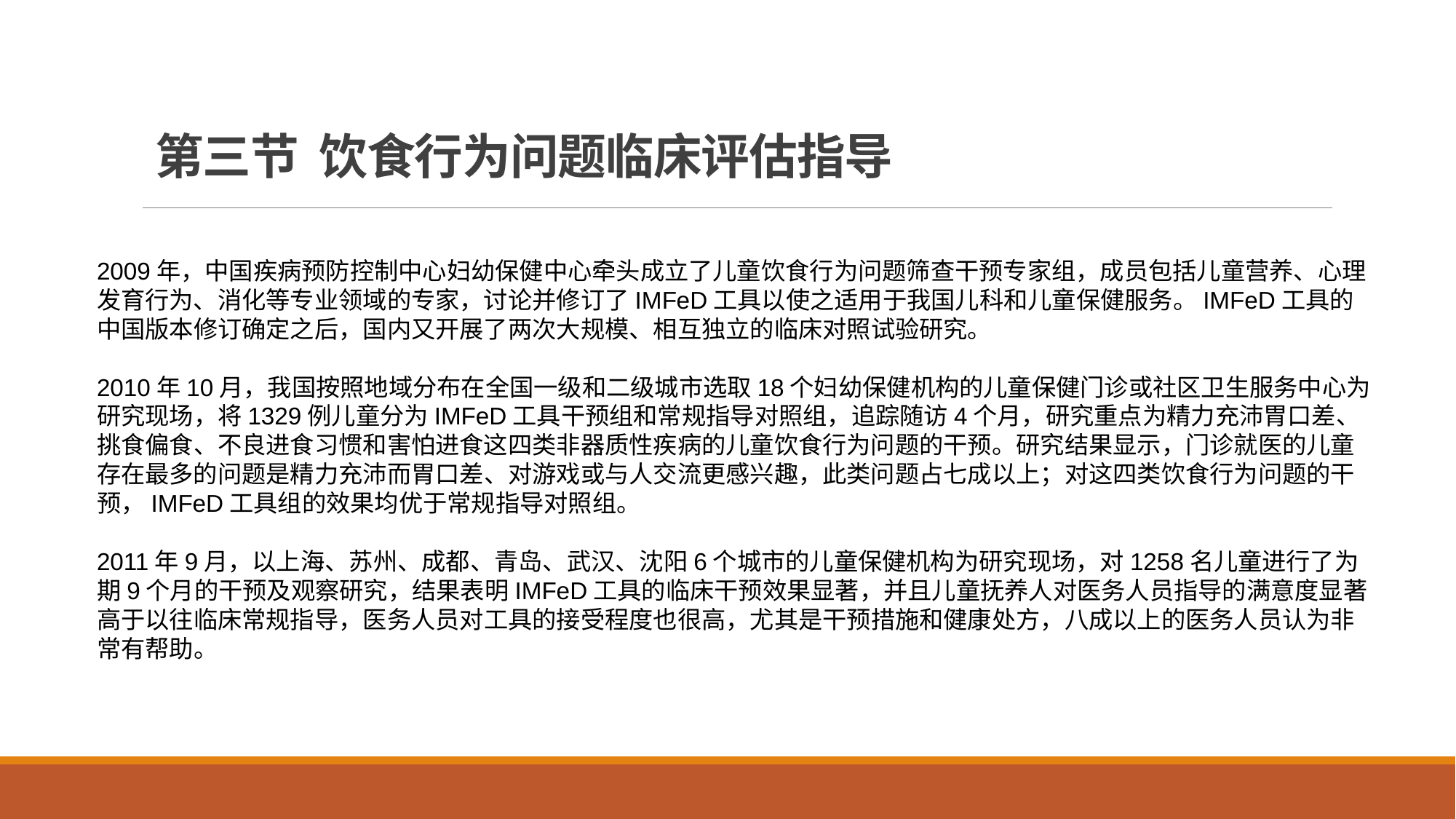

# 第三节  饮食行为问题临床评估指导
2009年，中国疾病预防控制中心妇幼保健中心牵头成立了儿童饮食行为问题筛查干预专家组，成员包括儿童营养、心理发育行为、消化等专业领域的专家，讨论并修订了IMFeD工具以使之适用于我国儿科和儿童保健服务。IMFeD工具的中国版本修订确定之后，国内又开展了两次大规模、相互独立的临床对照试验研究。

2010年10月，我国按照地域分布在全国一级和二级城市选取18个妇幼保健机构的儿童保健门诊或社区卫生服务中心为研究现场，将1329例儿童分为IMFeD工具干预组和常规指导对照组，追踪随访4个月，研究重点为精力充沛胃口差、挑食偏食、不良进食习惯和害怕进食这四类非器质性疾病的儿童饮食行为问题的干预。研究结果显示，门诊就医的儿童存在最多的问题是精力充沛而胃口差、对游戏或与人交流更感兴趣，此类问题占七成以上；对这四类饮食行为问题的干预，IMFeD工具组的效果均优于常规指导对照组。

2011年9月，以上海、苏州、成都、青岛、武汉、沈阳6个城市的儿童保健机构为研究现场，对1258名儿童进行了为期9个月的干预及观察研究，结果表明IMFeD工具的临床干预效果显著，并且儿童抚养人对医务人员指导的满意度显著高于以往临床常规指导，医务人员对工具的接受程度也很高，尤其是干预措施和健康处方，八成以上的医务人员认为非常有帮助。